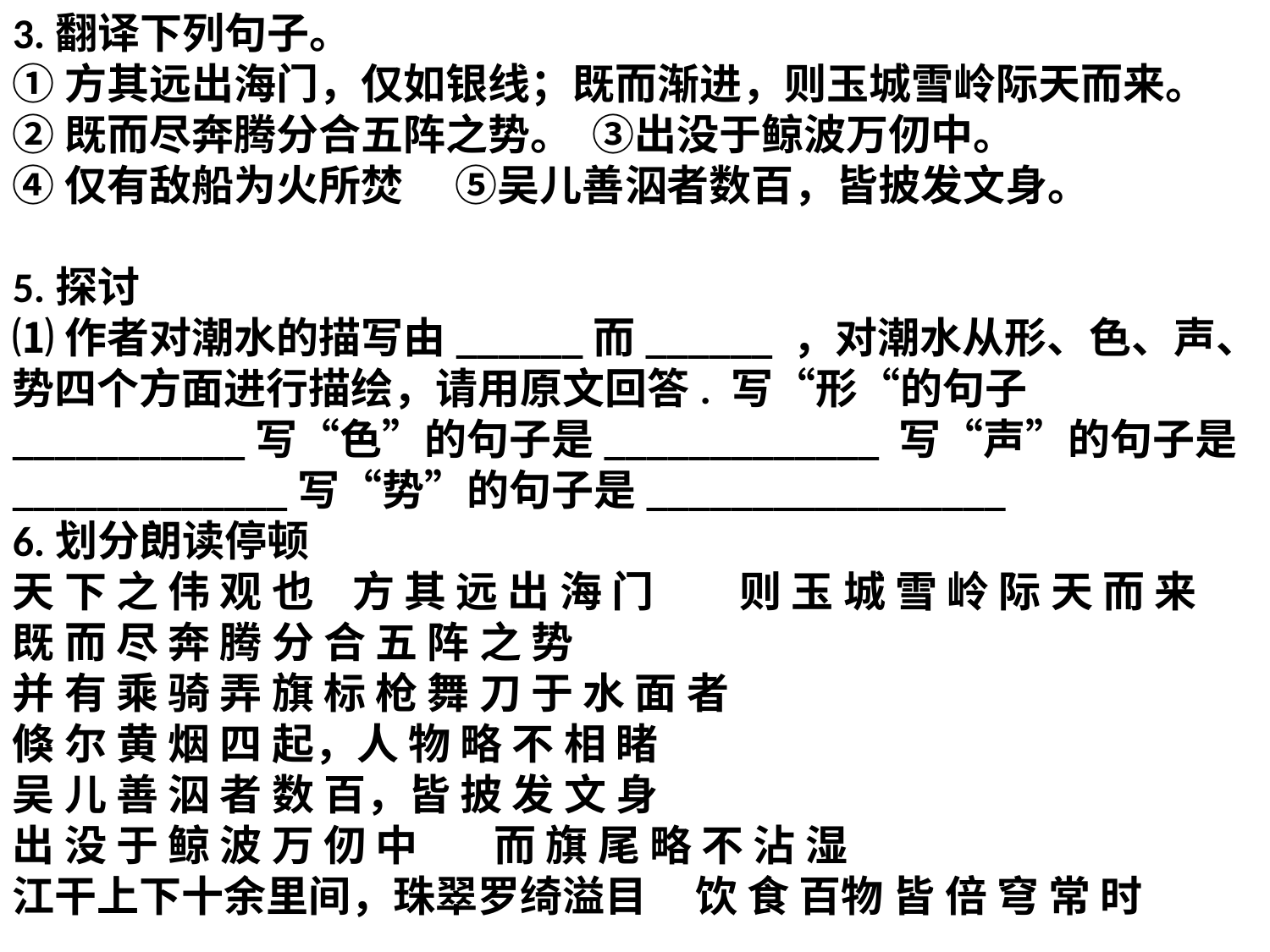

3.翻译下列句子。
①方其远出海门，仅如银线；既而渐进，则玉城雪岭际天而来。
②既而尽奔腾分合五阵之势。  ③出没于鲸波万仞中。
④仅有敌船为火所焚　 ⑤吴儿善泅者数百，皆披发文身。
5.探讨
⑴作者对潮水的描写由______而______ ，对潮水从形、色、声、势四个方面进行描绘，请用原文回答. 写“形“的句子___________写“色”的句子是_____________ 写“声”的句子是_____________写“势”的句子是_________________
6.划分朗读停顿
天 下 之 伟 观 也    方 其 远 出 海 门         则 玉 城 雪 岭 际 天 而 来
既 而 尽 奔 腾 分 合 五 阵 之 势
并 有 乘 骑 弄 旗 标 枪 舞 刀 于 水 面 者
倏 尔 黄 烟 四 起，人 物 略 不 相 睹
吴 儿 善 泅 者 数 百，皆 披 发 文 身
出 没 于 鲸 波 万 仞 中        而 旗 尾 略 不 沾 湿
江干上下十余里间，珠翠罗绮溢目     饮 食 百物 皆 倍 穹 常 时